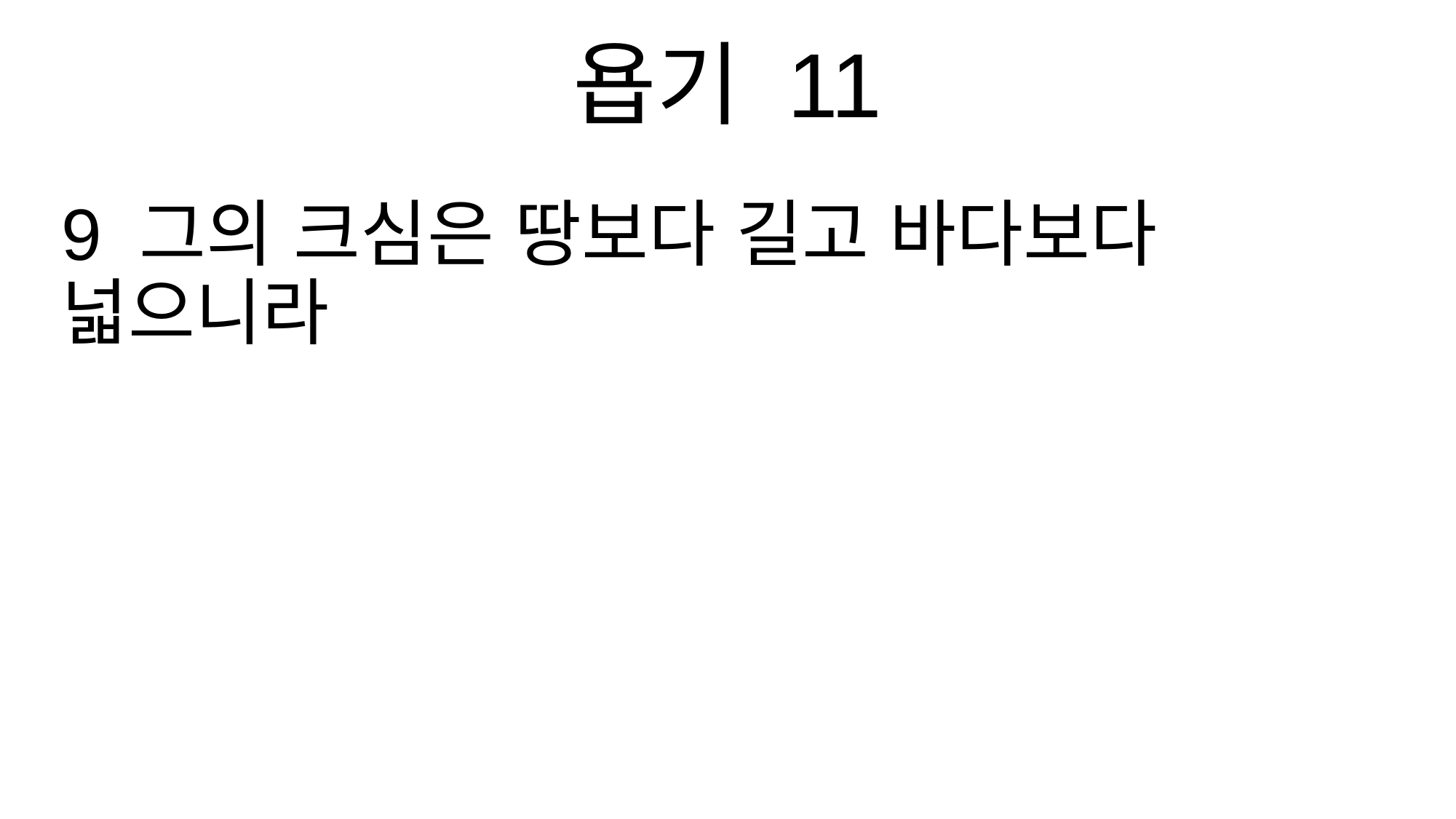

욥기 11
9 그의 크심은 땅보다 길고 바다보다 넓으니라